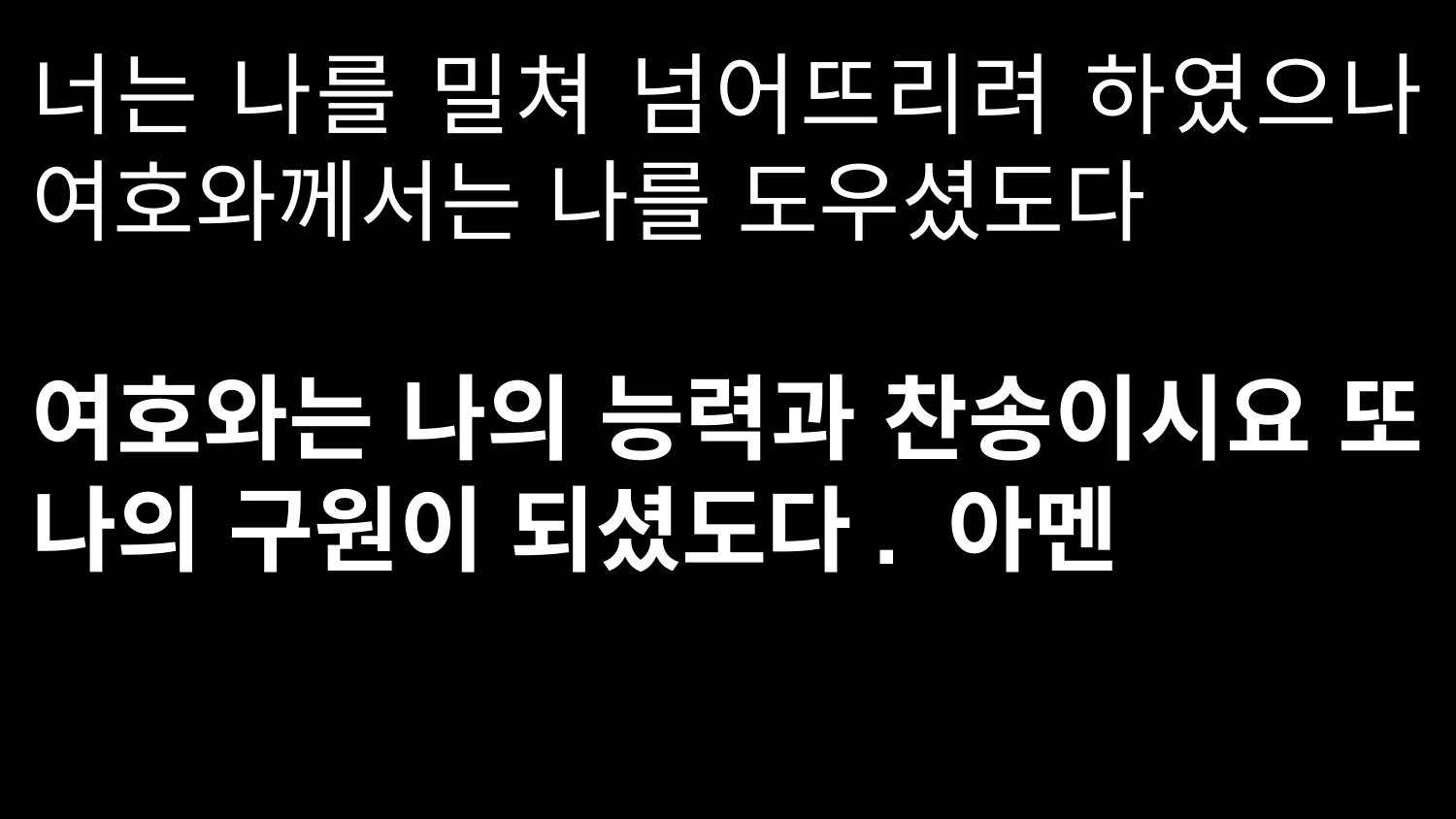

너는 나를 밀쳐 넘어뜨리려 하였으나 여호와께서는 나를 도우셨도다
여호와는 나의 능력과 찬송이시요 또 나의 구원이 되셨도다. 아멘